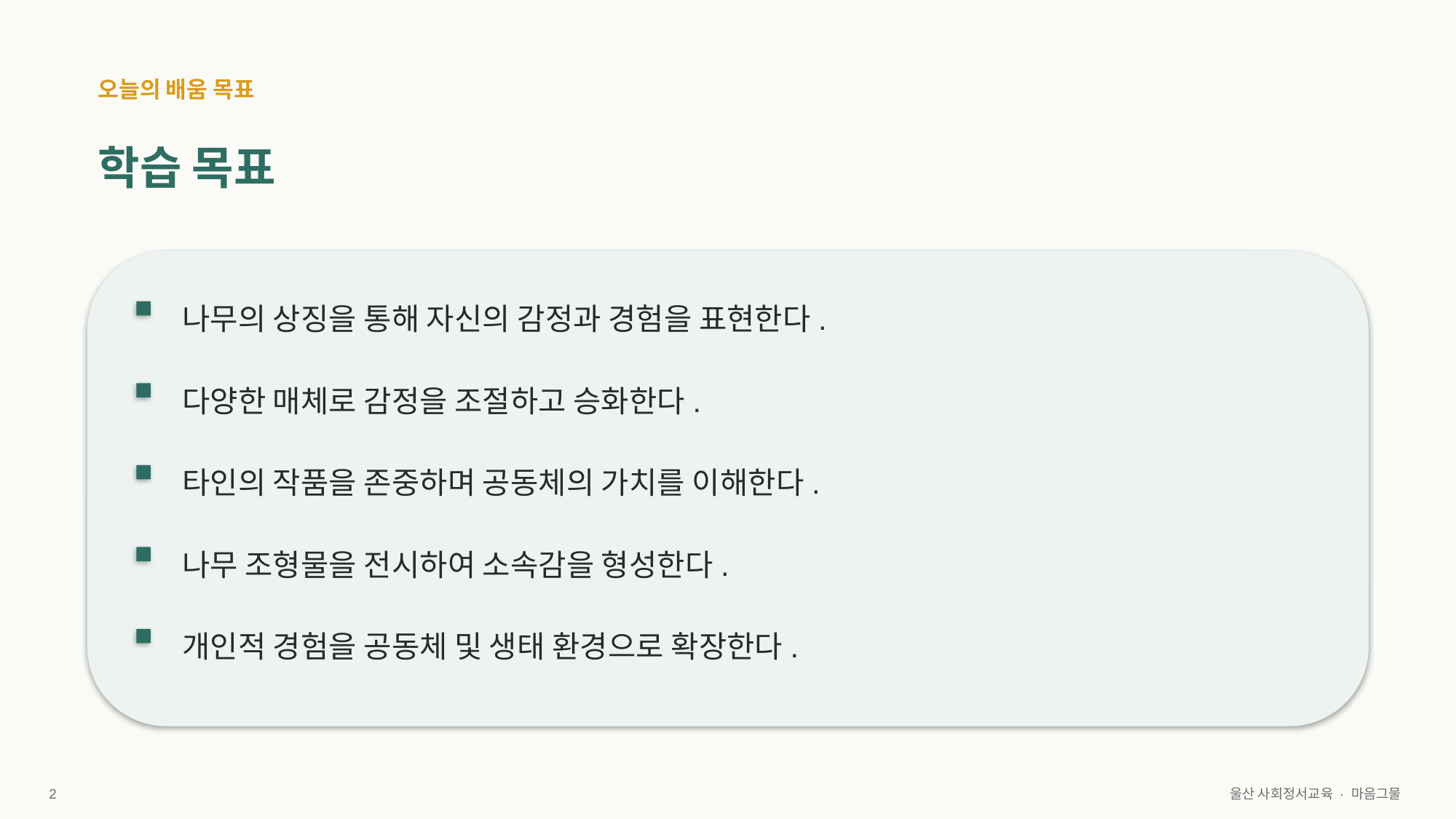

오늘의 배움 목표
학습 목표

나무의 상징을 통해 자신의 감정과 경험을 표현한다.

다양한 매체로 감정을 조절하고 승화한다.

타인의 작품을 존중하며 공동체의 가치를 이해한다.

나무 조형물을 전시하여 소속감을 형성한다.

개인적 경험을 공동체 및 생태 환경으로 확장한다.

2
울산 사회정서교육 · 마음그물